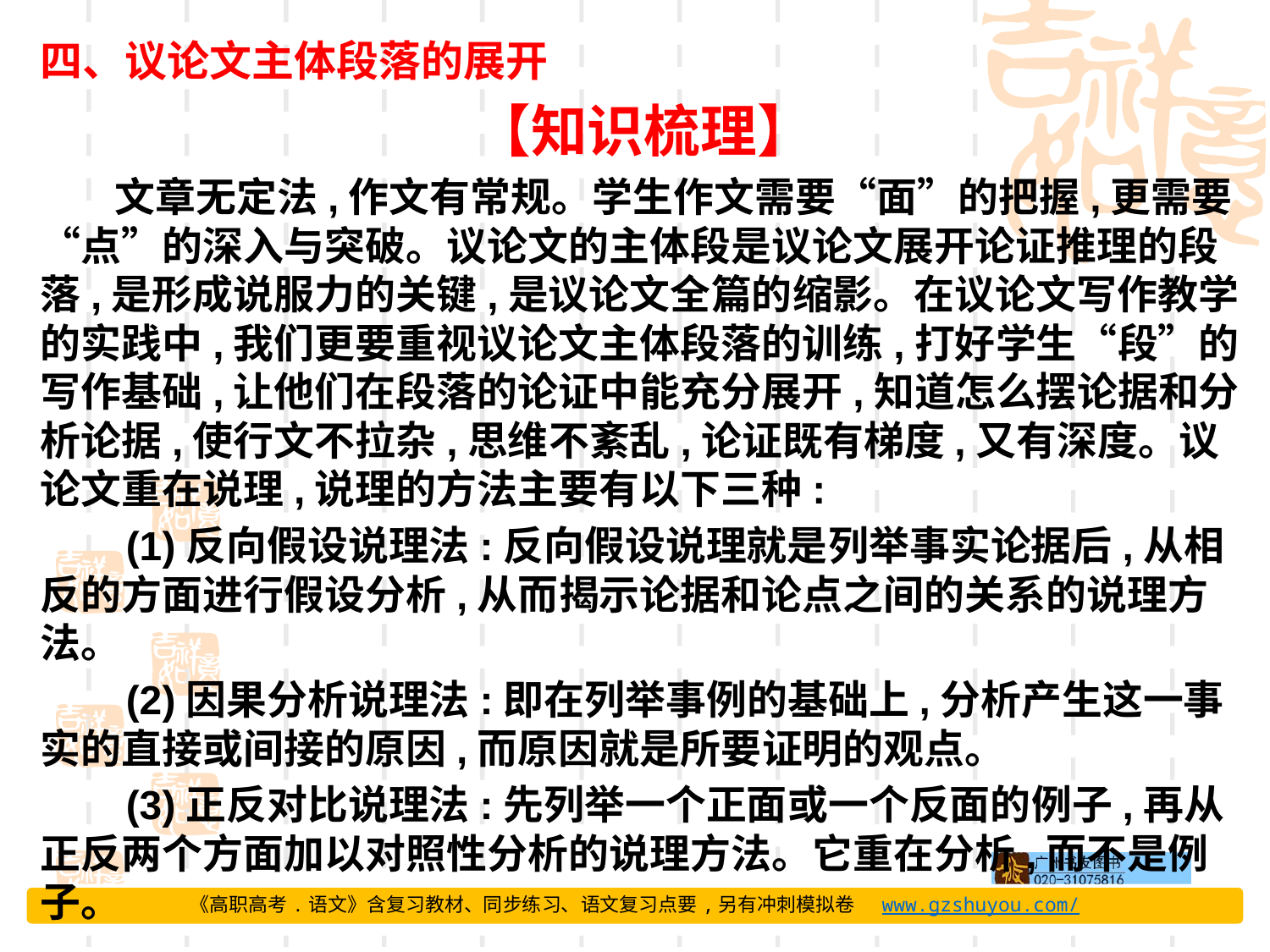

四、议论文主体段落的展开
【知识梳理】
文章无定法,作文有常规。学生作文需要“面”的把握,更需要“点”的深入与突破。议论文的主体段是议论文展开论证推理的段落,是形成说服力的关键,是议论文全篇的缩影。在议论文写作教学的实践中,我们更要重视议论文主体段落的训练,打好学生“段”的写作基础,让他们在段落的论证中能充分展开,知道怎么摆论据和分析论据,使行文不拉杂,思维不紊乱,论证既有梯度,又有深度。议论文重在说理,说理的方法主要有以下三种:
 (1)反向假设说理法:反向假设说理就是列举事实论据后,从相反的方面进行假设分析,从而揭示论据和论点之间的关系的说理方法。
 (2)因果分析说理法:即在列举事例的基础上,分析产生这一事实的直接或间接的原因,而原因就是所要证明的观点。
 (3)正反对比说理法:先列举一个正面或一个反面的例子,再从正反两个方面加以对照性分析的说理方法。它重在分析,而不是例子。